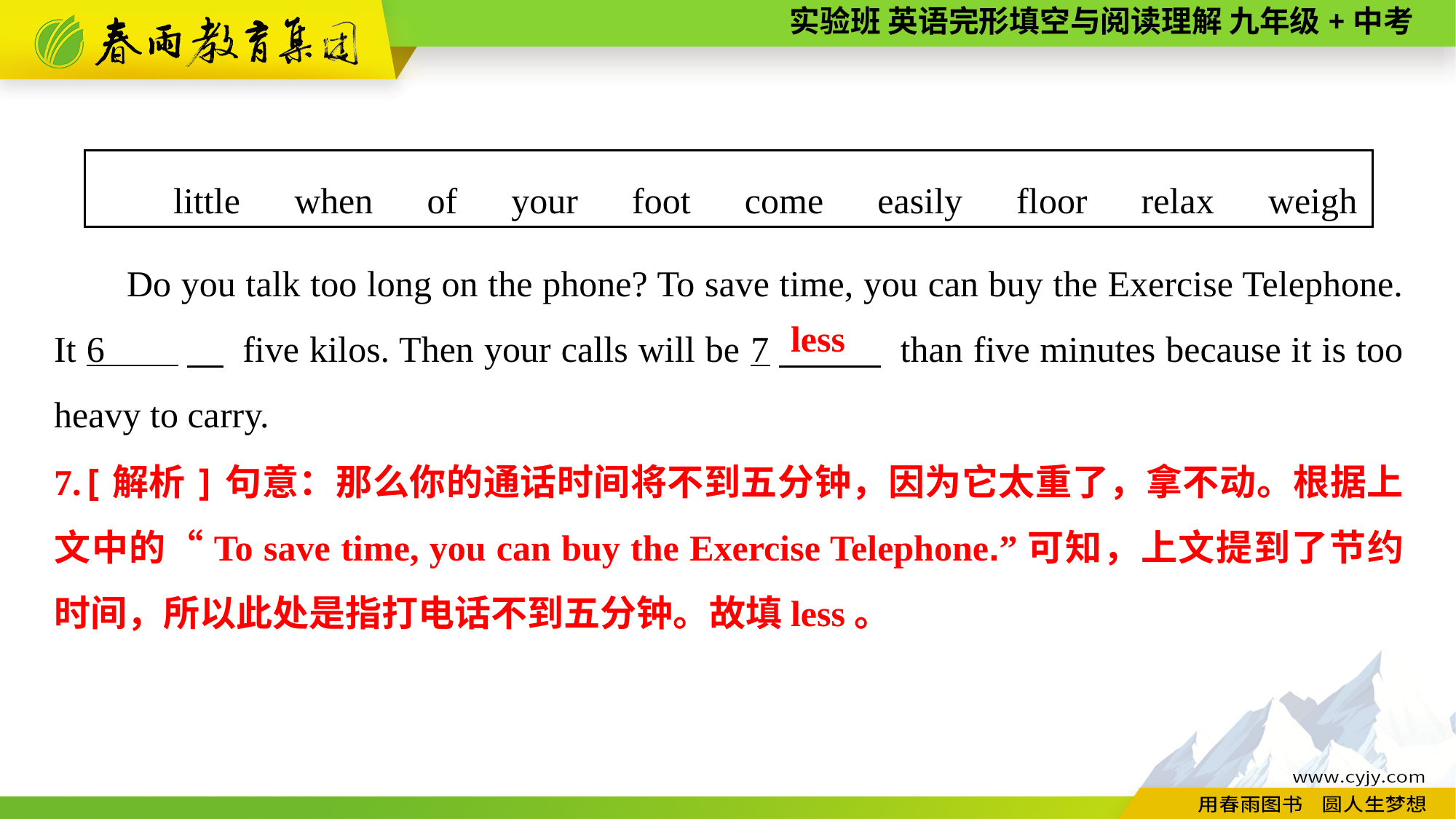

little　when　of　your　foot　come　easily　floor　relax　weigh
Do you talk too long on the phone? To save time, you can buy the Exercise Telephone. It 6       　 five kilos. Then your calls will be 7　        than five minutes because it is too heavy to carry.
less
7.[解析]句意：那么你的通话时间将不到五分钟，因为它太重了，拿不动。根据上文中的“To save time, you can buy the Exercise Telephone.”可知，上文提到了节约时间，所以此处是指打电话不到五分钟。故填less。